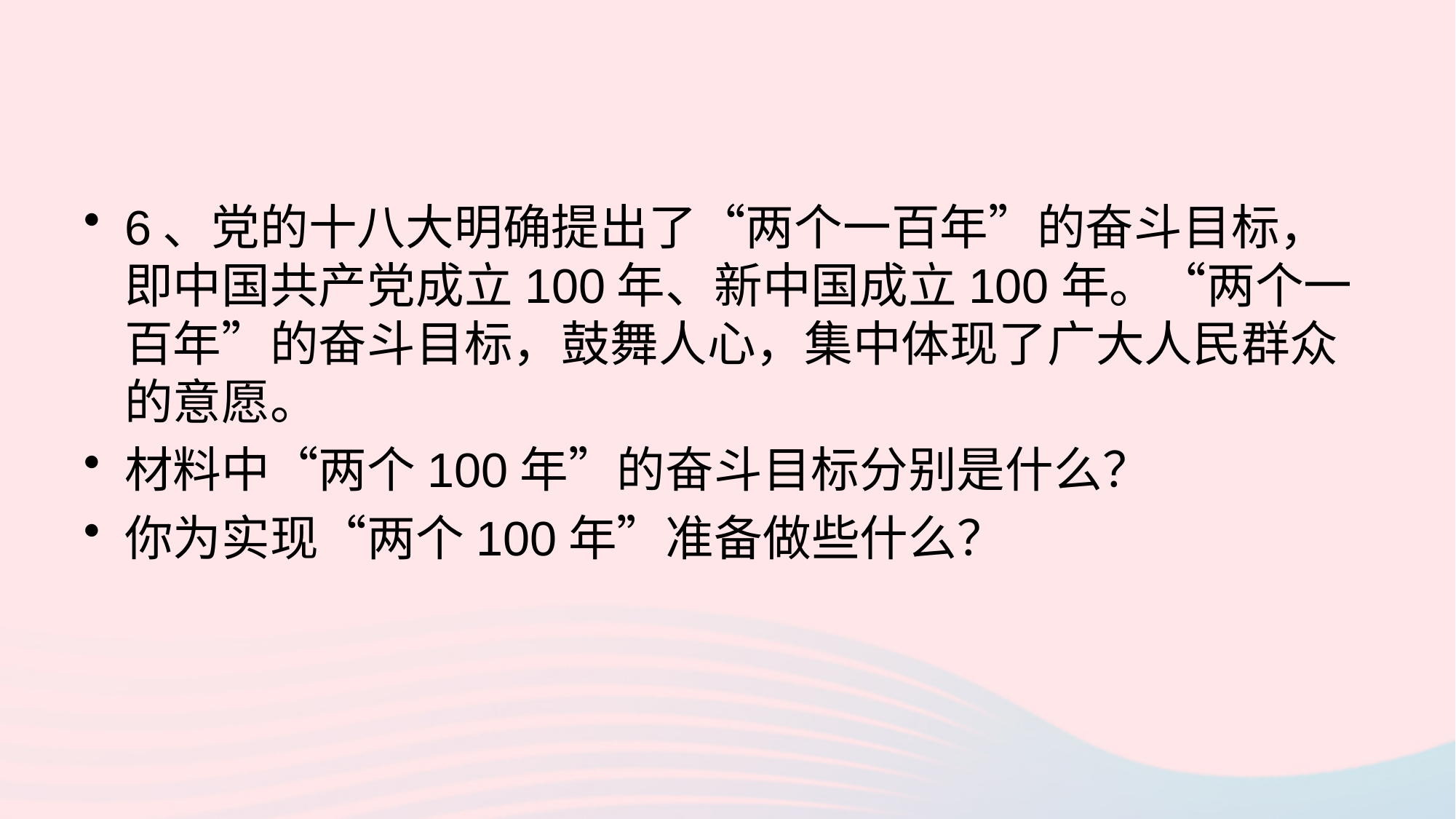

6、党的十八大明确提出了“两个一百年”的奋斗目标，即中国共产党成立100年、新中国成立100年。“两个一百年”的奋斗目标，鼓舞人心，集中体现了广大人民群众的意愿。
材料中“两个100年”的奋斗目标分别是什么？
你为实现“两个100年”准备做些什么？